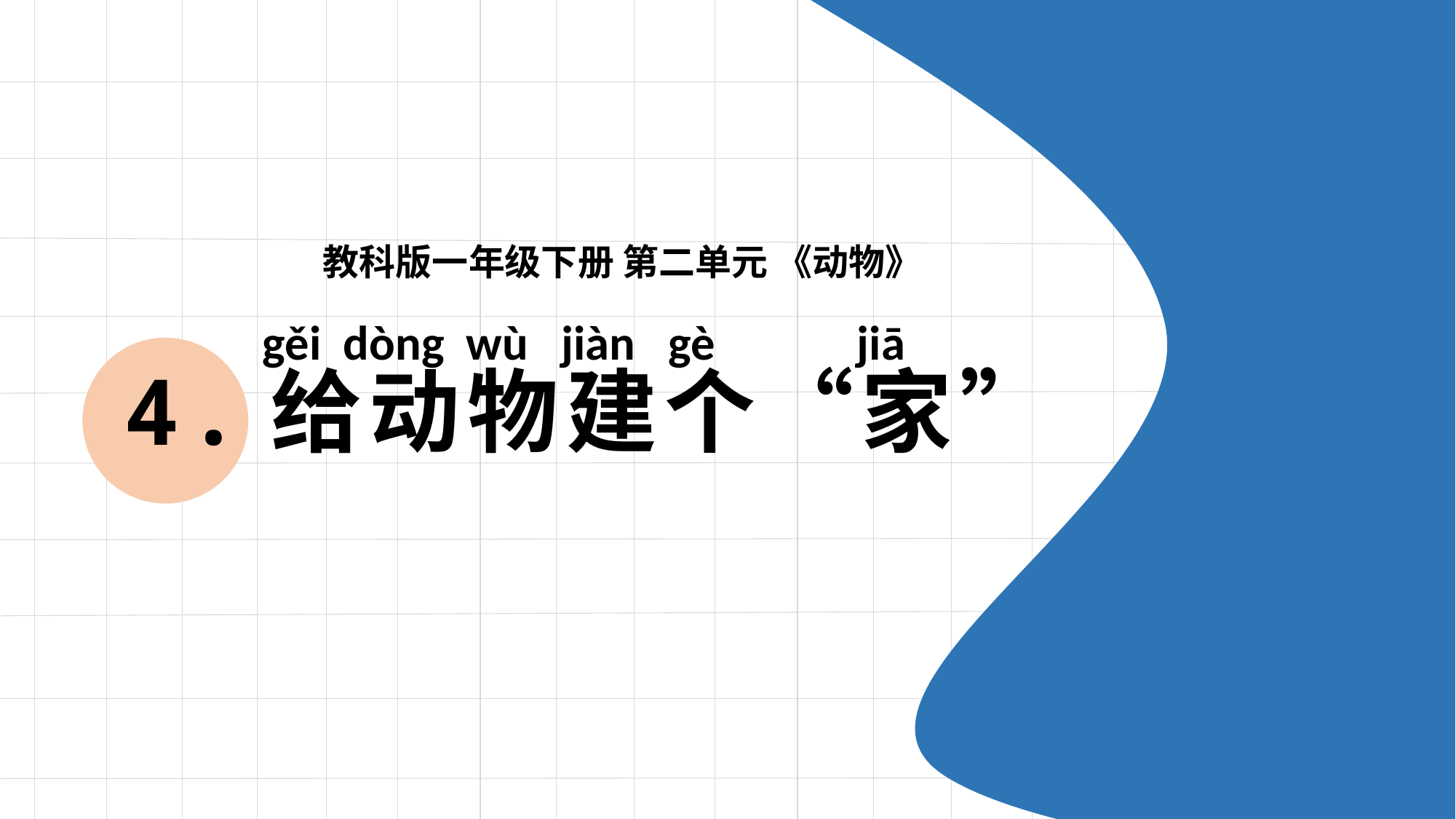

教科版一年级下册 第二单元 《动物》
gěi  dòng  wù   jiàn   gè             jiā
4.给动物建个“家”